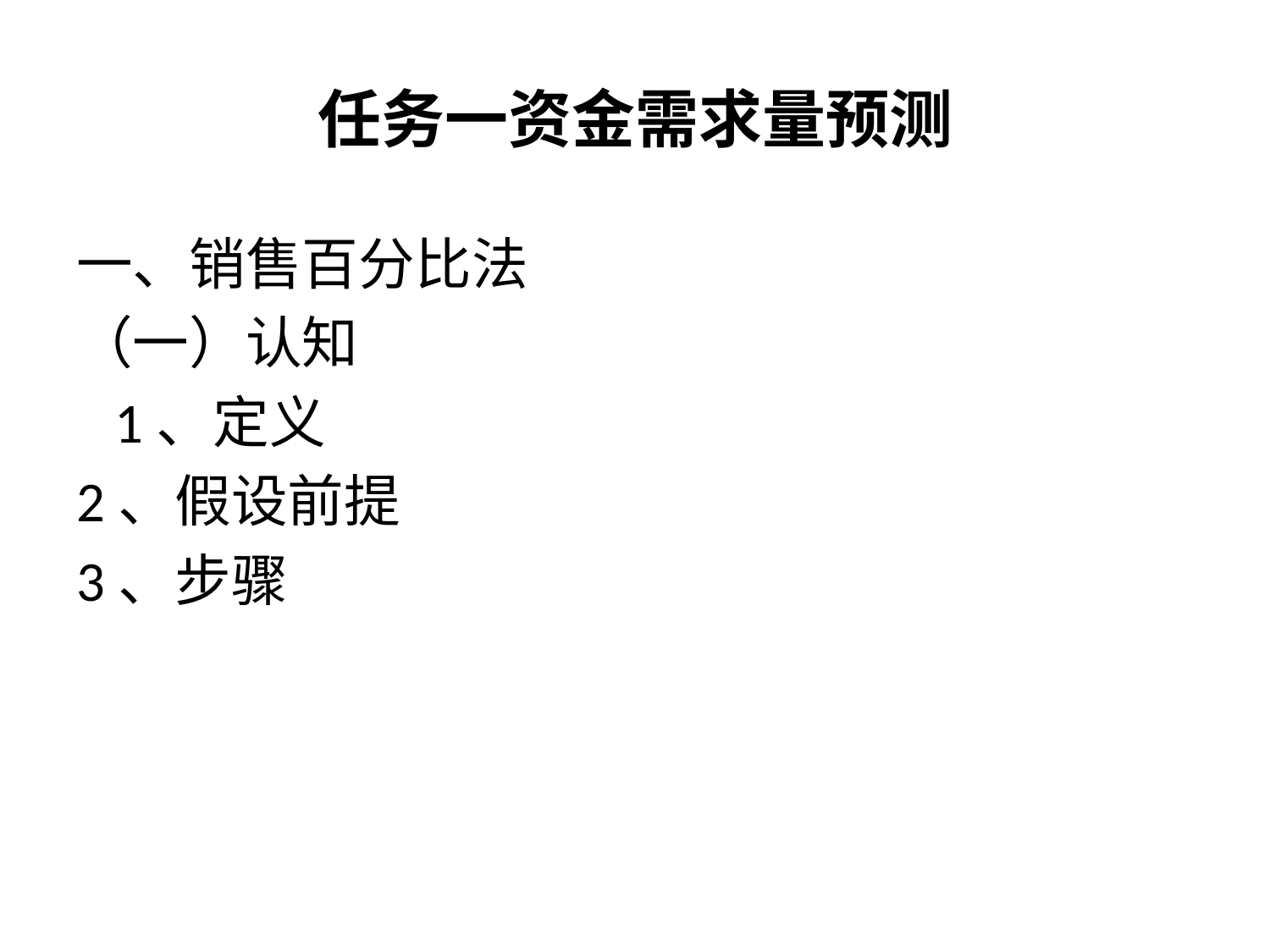

# 任务一资金需求量预测
一、销售百分比法
（一）认知
   1、定义
2、假设前提
3、步骤